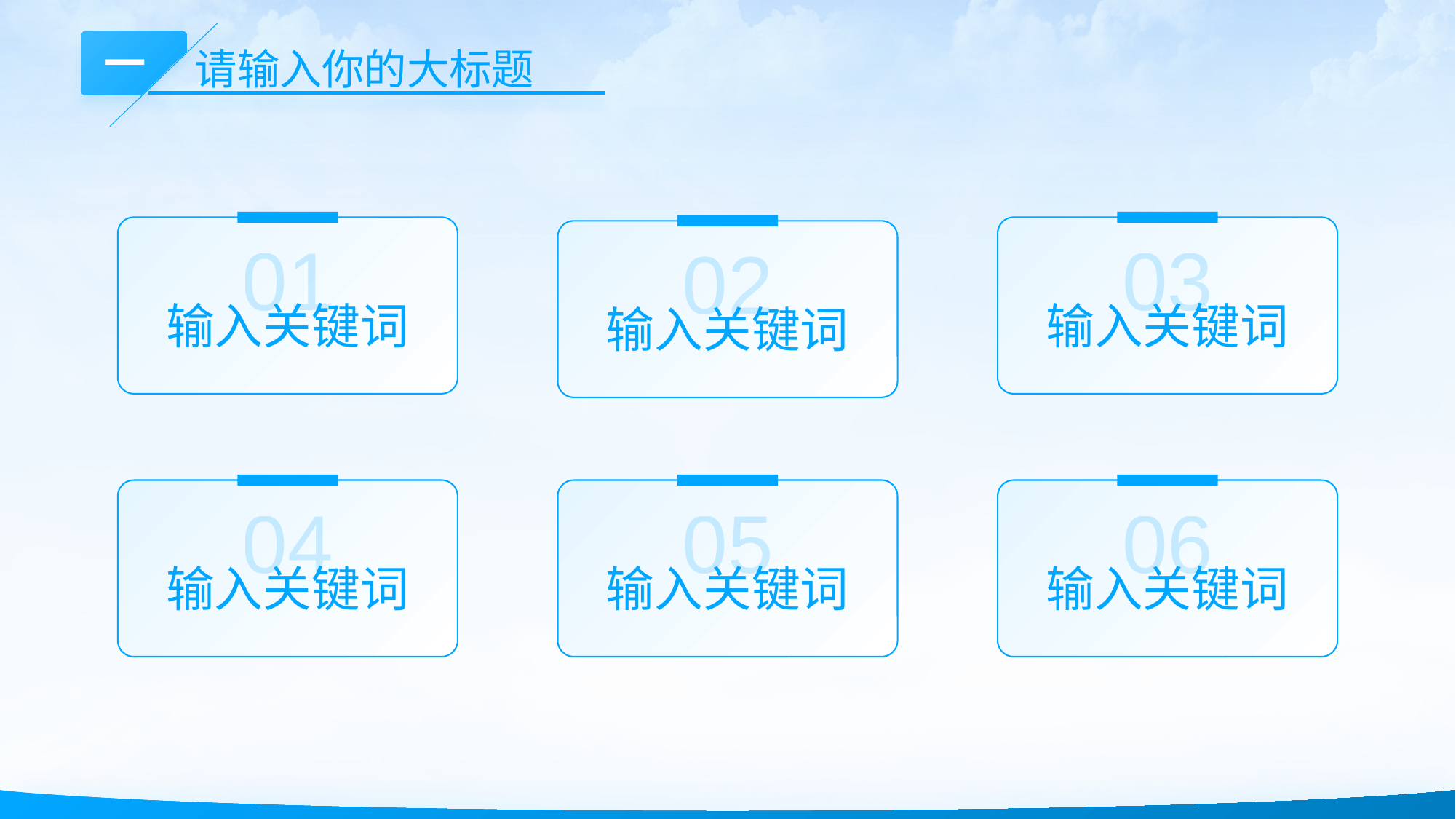

一
请输入你的大标题

01
输入关键词

03
输入关键词

02
输入关键词

04
输入关键词

05
输入关键词

06
输入关键词